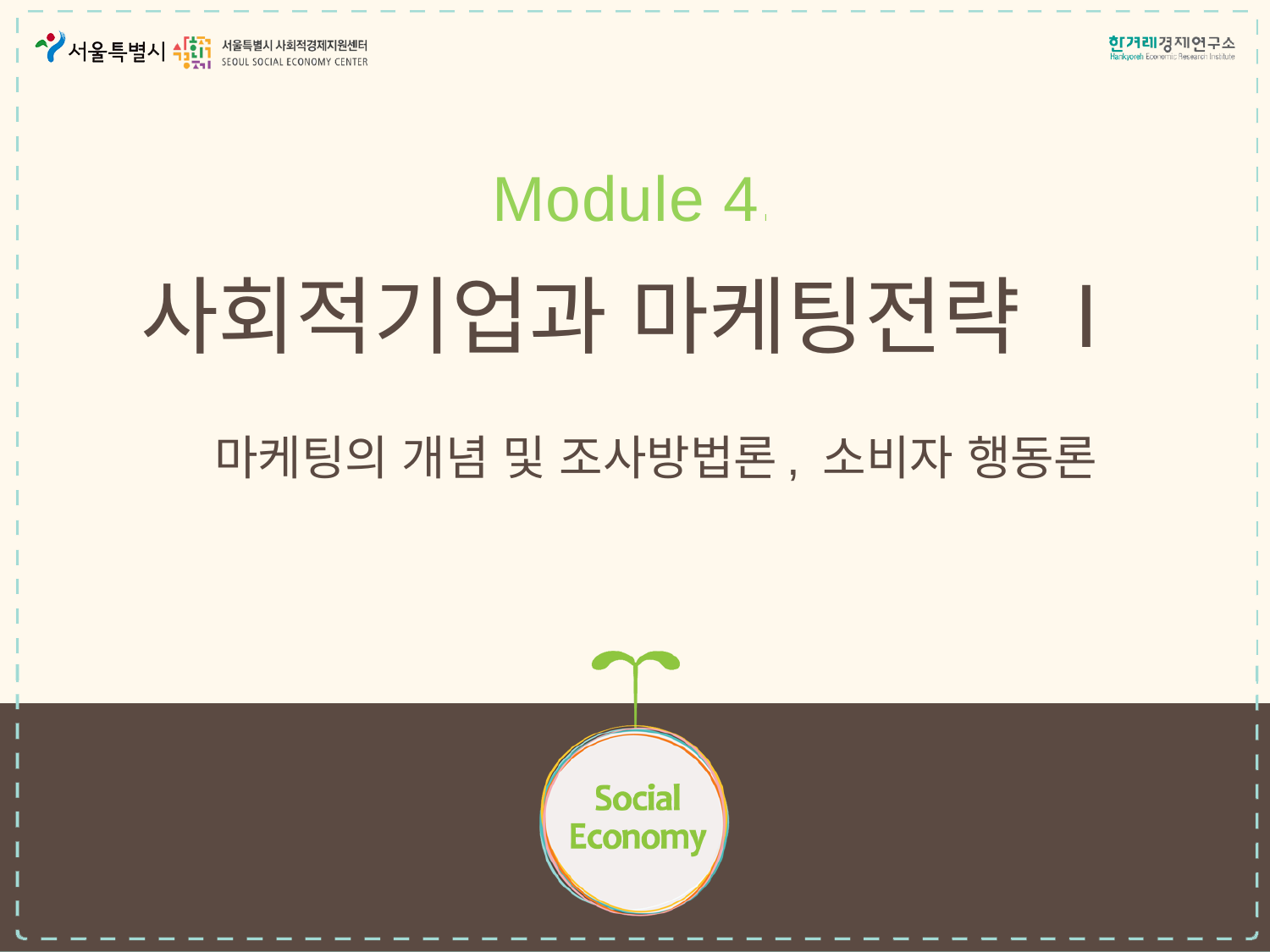

Module 4.
# 사회적기업과 마케팅전략 Ⅰ
마케팅의 개념 및 조사방법론, 소비자 행동론